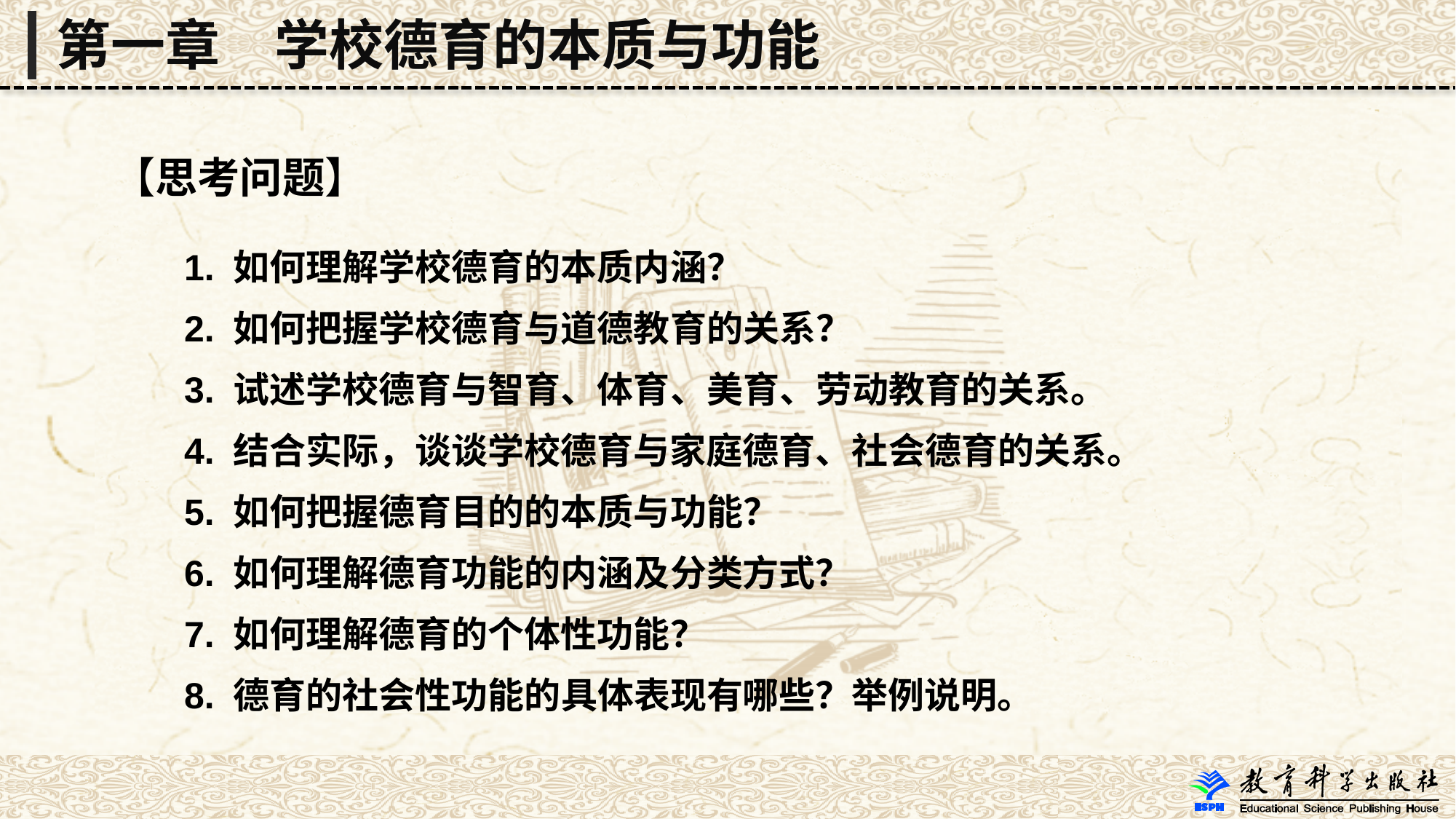

第一章　学校德育的本质与功能
【思考问题】

       1. 如何理解学校德育的本质内涵？
       2. 如何把握学校德育与道德教育的关系？
       3. 试述学校德育与智育、体育、美育、劳动教育的关系。
       4. 结合实际，谈谈学校德育与家庭德育、社会德育的关系。
       5. 如何把握德育目的的本质与功能？
       6. 如何理解德育功能的内涵及分类方式？
       7. 如何理解德育的个体性功能？
       8. 德育的社会性功能的具体表现有哪些？举例说明。